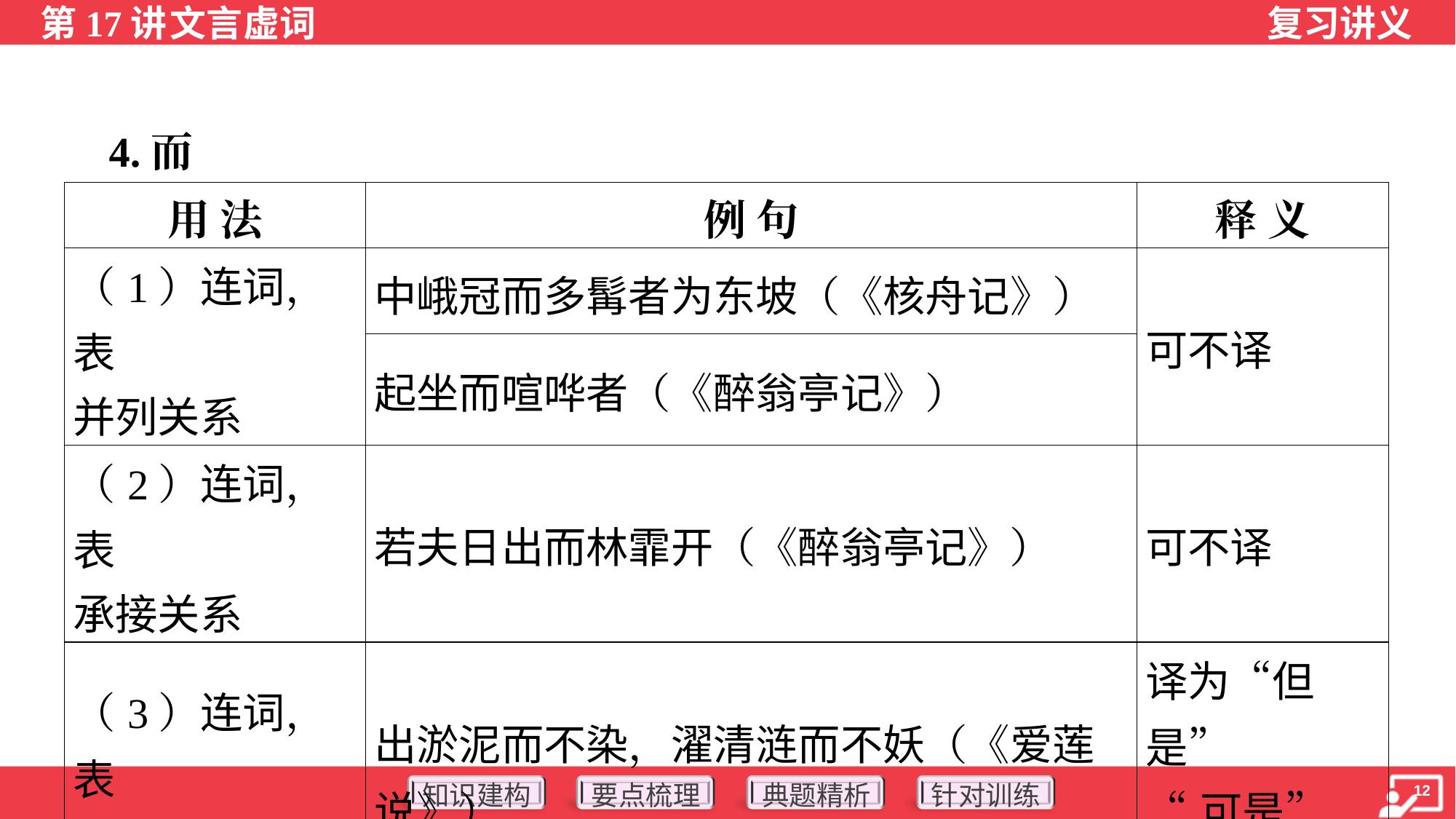

4.而
| 用 法 | 例 句 | 释 义 |
| --- | --- | --- |
| （1）连词，表 并列关系 | 中峨冠而多髯者为东坡（《核舟记》） | 可不译 |
|  | 起坐而喧哗者（《醉翁亭记》） |  |
| （2）连词，表 承接关系 | 若夫日出而林霏开（《醉翁亭记》） | 可不译 |
| （3）连词，表 转折关系 | 出淤泥而不染，濯清涟而不妖（《爱莲说》） | 译为“但是” “可是”“却” |